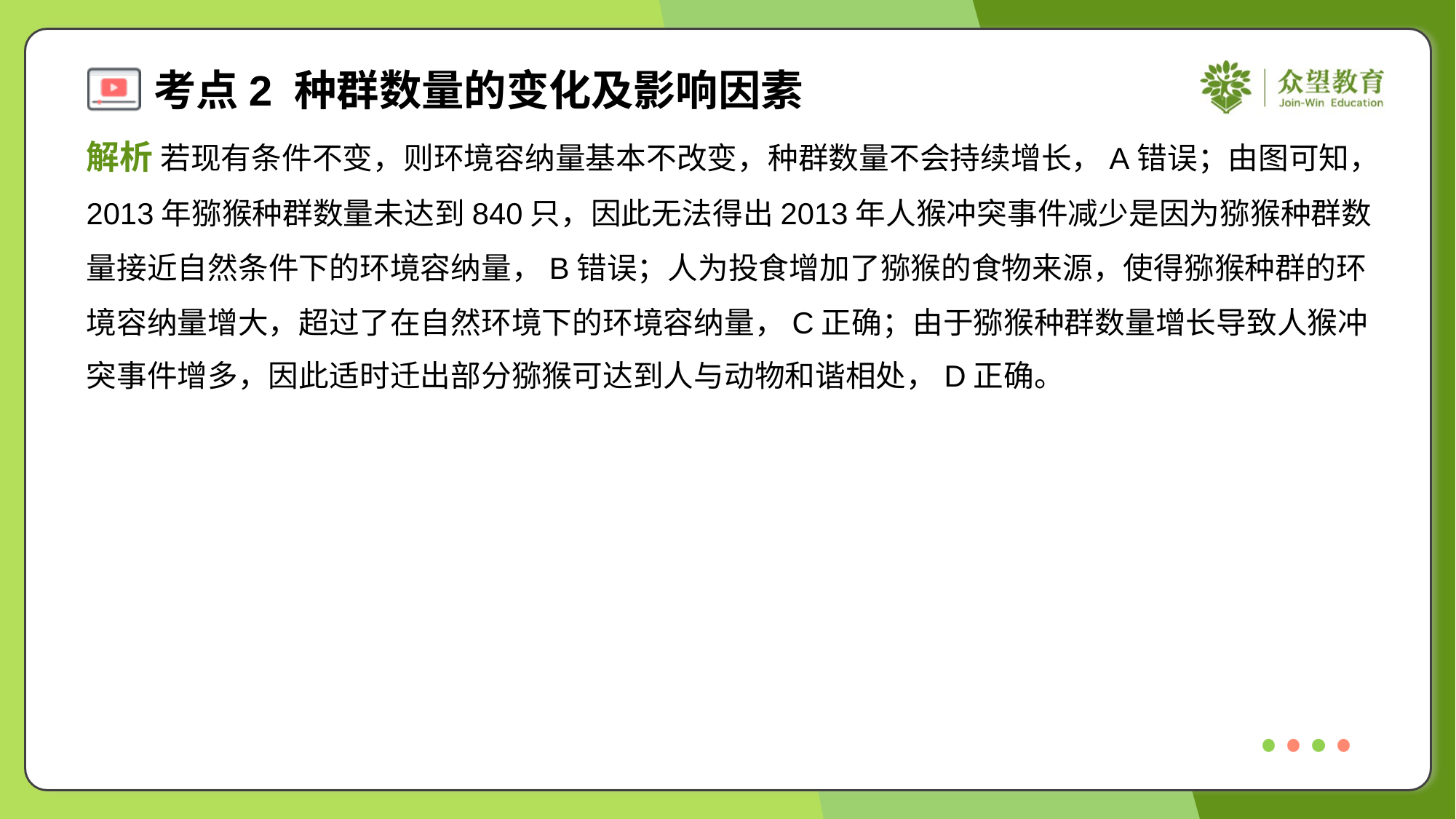

解析 若现有条件不变，则环境容纳量基本不改变，种群数量不会持续增长，A错误；由图可知，
2013年猕猴种群数量未达到840只，因此无法得出2013年人猴冲突事件减少是因为猕猴种群数
量接近自然条件下的环境容纳量，B错误；人为投食增加了猕猴的食物来源，使得猕猴种群的环
境容纳量增大，超过了在自然环境下的环境容纳量，C正确；由于猕猴种群数量增长导致人猴冲
突事件增多，因此适时迁出部分猕猴可达到人与动物和谐相处，D正确。